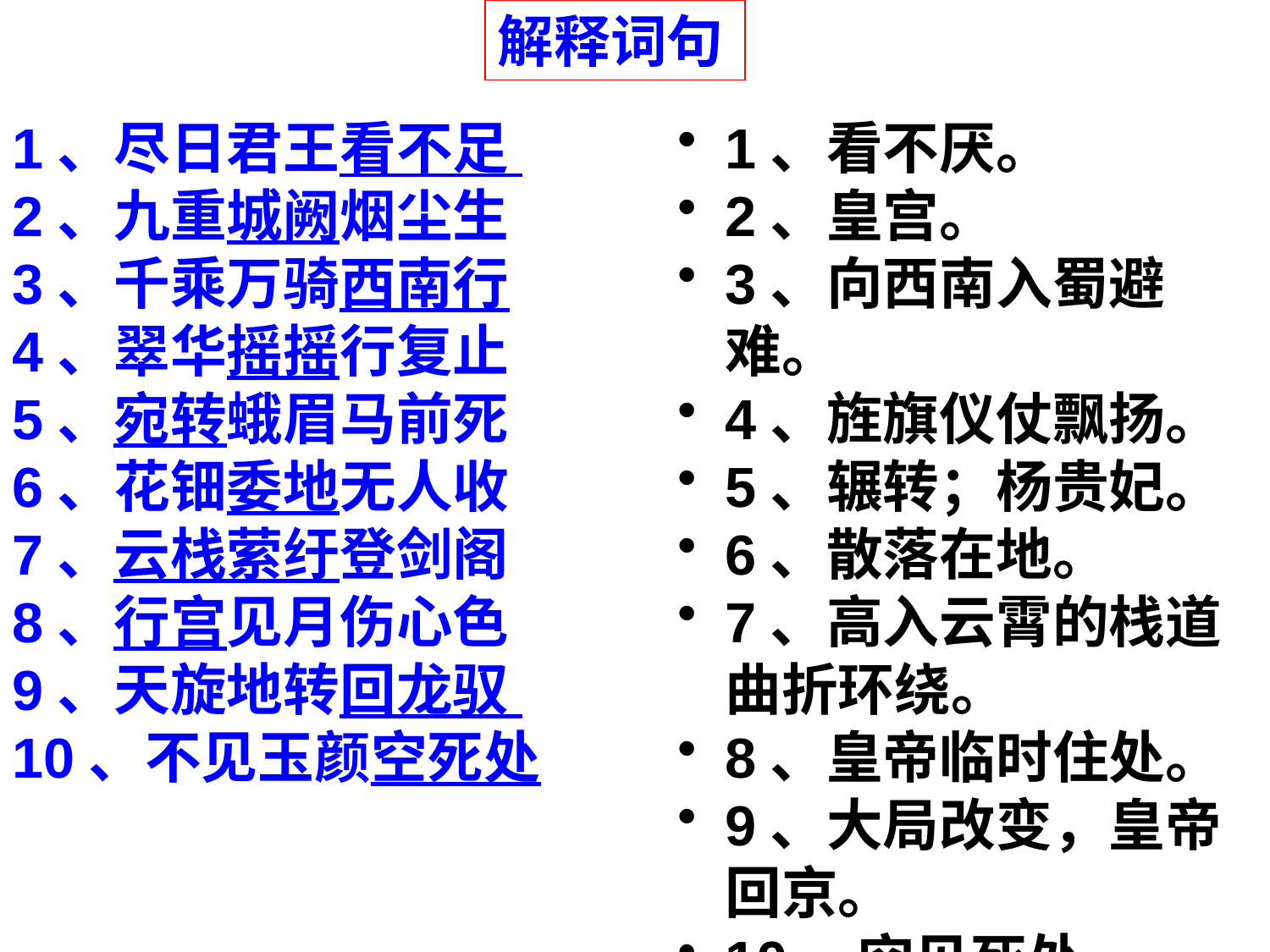

解释词句
1、尽日君王看不足
2、九重城阙烟尘生
3、千乘万骑西南行
4、翠华摇摇行复止
5、宛转蛾眉马前死
6、花钿委地无人收
7、云栈萦纡登剑阁
8、行宫见月伤心色
9、天旋地转回龙驭
10、不见玉颜空死处

1、看不厌。
2、皇宫。
3、向西南入蜀避难。
4、旌旗仪仗飘扬。
5、辗转；杨贵妃。
6、散落在地。
7、高入云霄的栈道曲折环绕。
8、皇帝临时住处。
9、大局改变，皇帝回京。
10、空见死处。